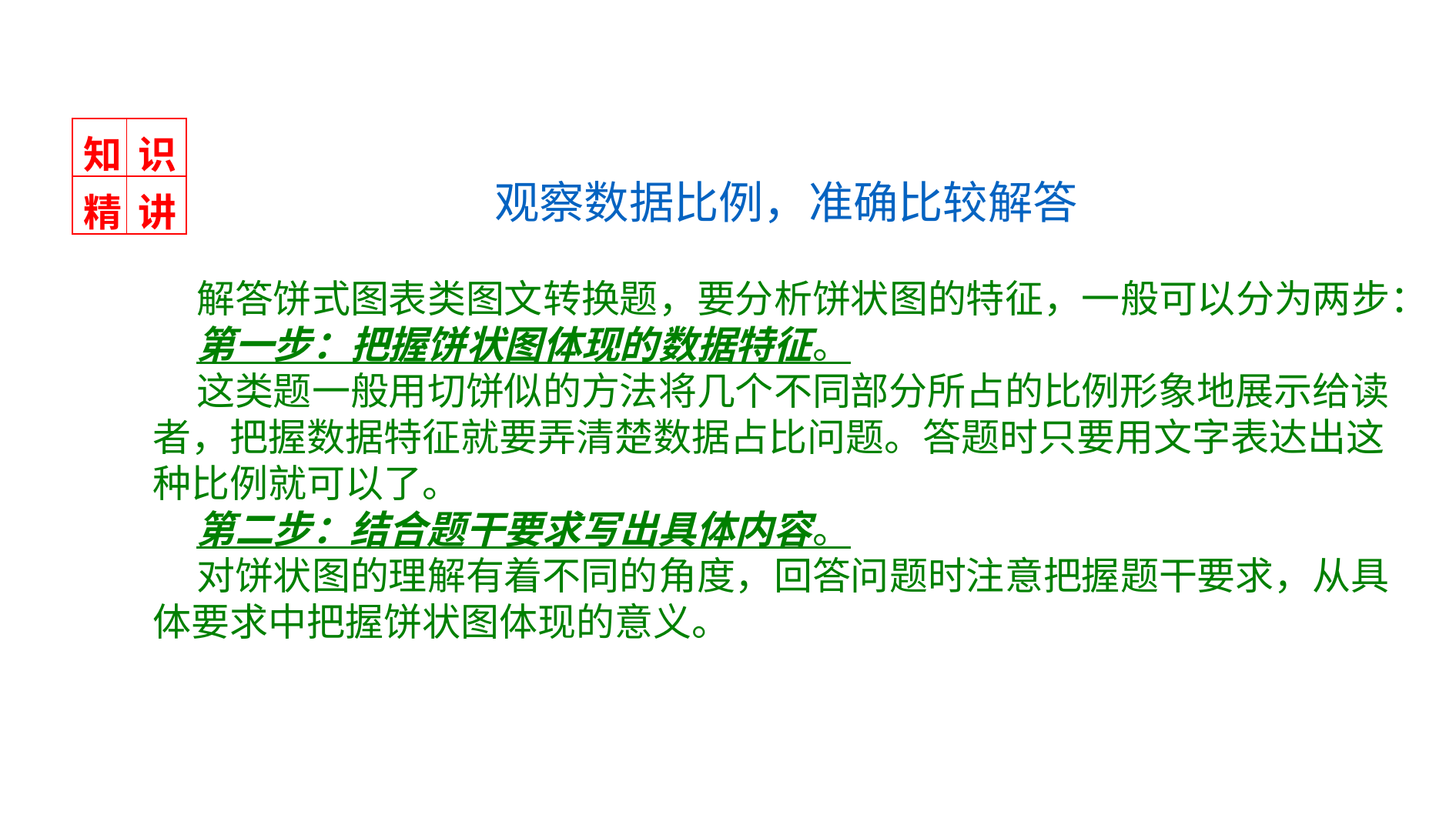

观察数据比例，准确比较解答

    解答饼式图表类图文转换题，要分析饼状图的特征，一般可以分为两步：
    第一步：把握饼状图体现的数据特征。
    这类题一般用切饼似的方法将几个不同部分所占的比例形象地展示给读者，把握数据特征就要弄清楚数据占比问题。答题时只要用文字表达出这种比例就可以了。
    第二步：结合题干要求写出具体内容。
    对饼状图的理解有着不同的角度，回答问题时注意把握题干要求，从具体要求中把握饼状图体现的意义。
| 知 | 识 |
| --- | --- |
| 精 | 讲 |